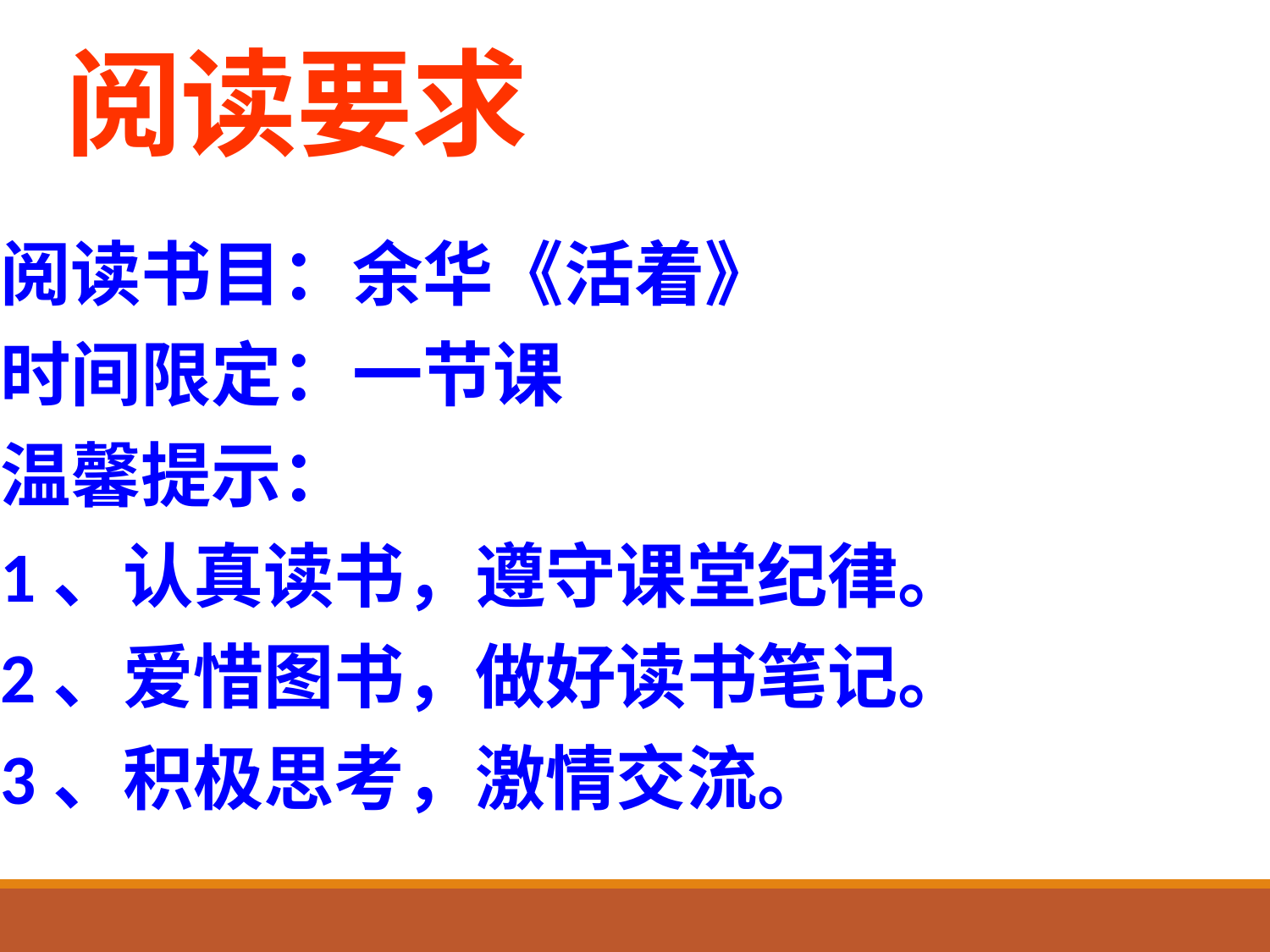

# 阅读要求
阅读书目：余华《活着》
时间限定：一节课
温馨提示：
1、认真读书，遵守课堂纪律。
2、爱惜图书，做好读书笔记。
3、积极思考，激情交流。